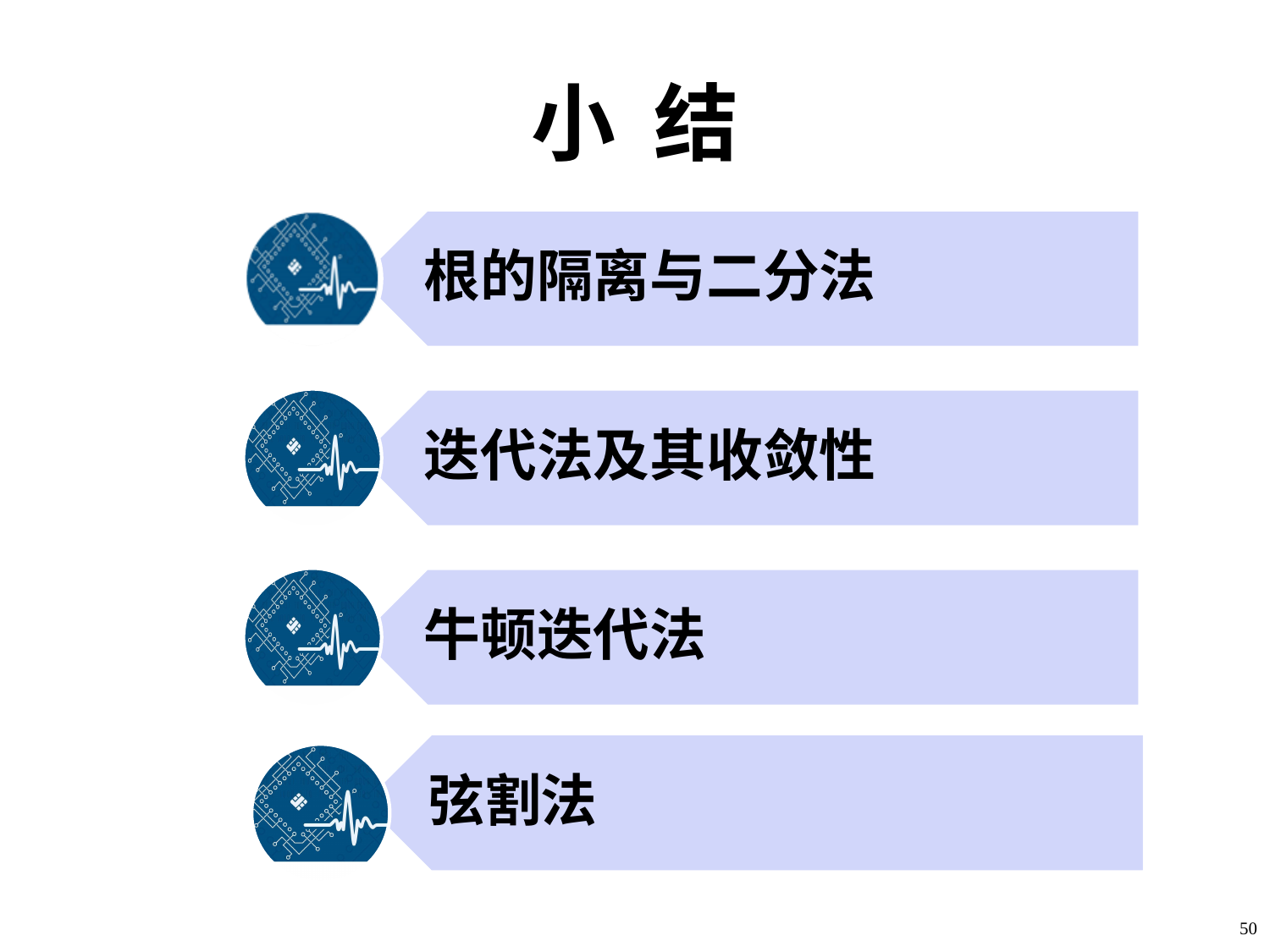

小  结
根的隔离与二分法
迭代法及其收敛性
牛顿迭代法
弦割法
50